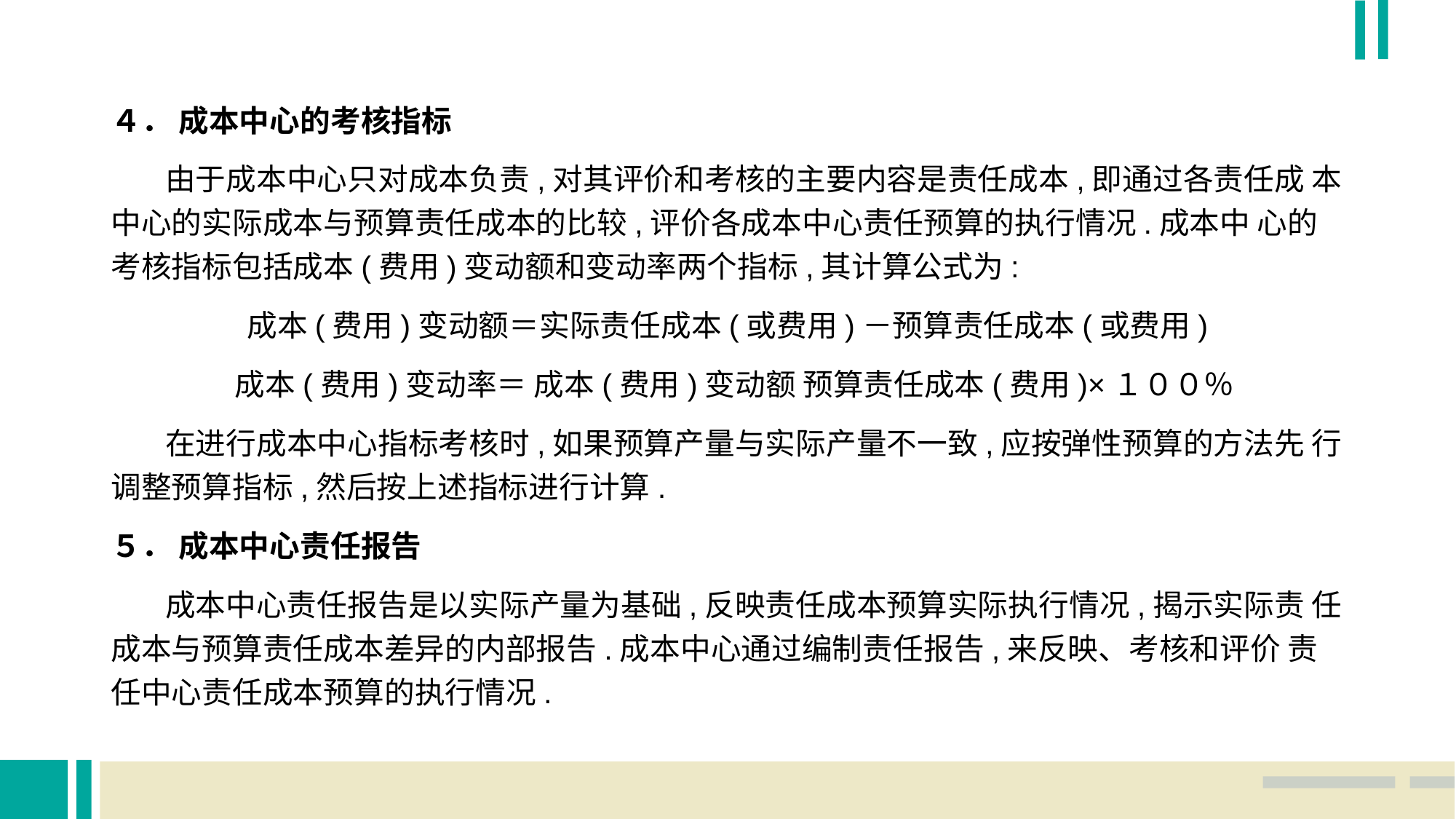

４． 成本中心的考核指标
       由于成本中心只对成本负责,对其评价和考核的主要内容是责任成本,即通过各责任成 本中心的实际成本与预算责任成本的比较,评价各成本中心责任预算的执行情况.成本中 心的考核指标包括成本(费用)变动额和变动率两个指标,其计算公式为:
成本(费用)变动额＝实际责任成本(或费用)－预算责任成本(或费用)
 成本(费用)变动率＝ 成本(费用)变动额 预算责任成本(费用)×１００％
       在进行成本中心指标考核时,如果预算产量与实际产量不一致,应按弹性预算的方法先 行调整预算指标,然后按上述指标进行计算.
５． 成本中心责任报告
       成本中心责任报告是以实际产量为基础,反映责任成本预算实际执行情况,揭示实际责 任成本与预算责任成本差异的内部报告.成本中心通过编制责任报告,来反映、考核和评价 责任中心责任成本预算的执行情况.